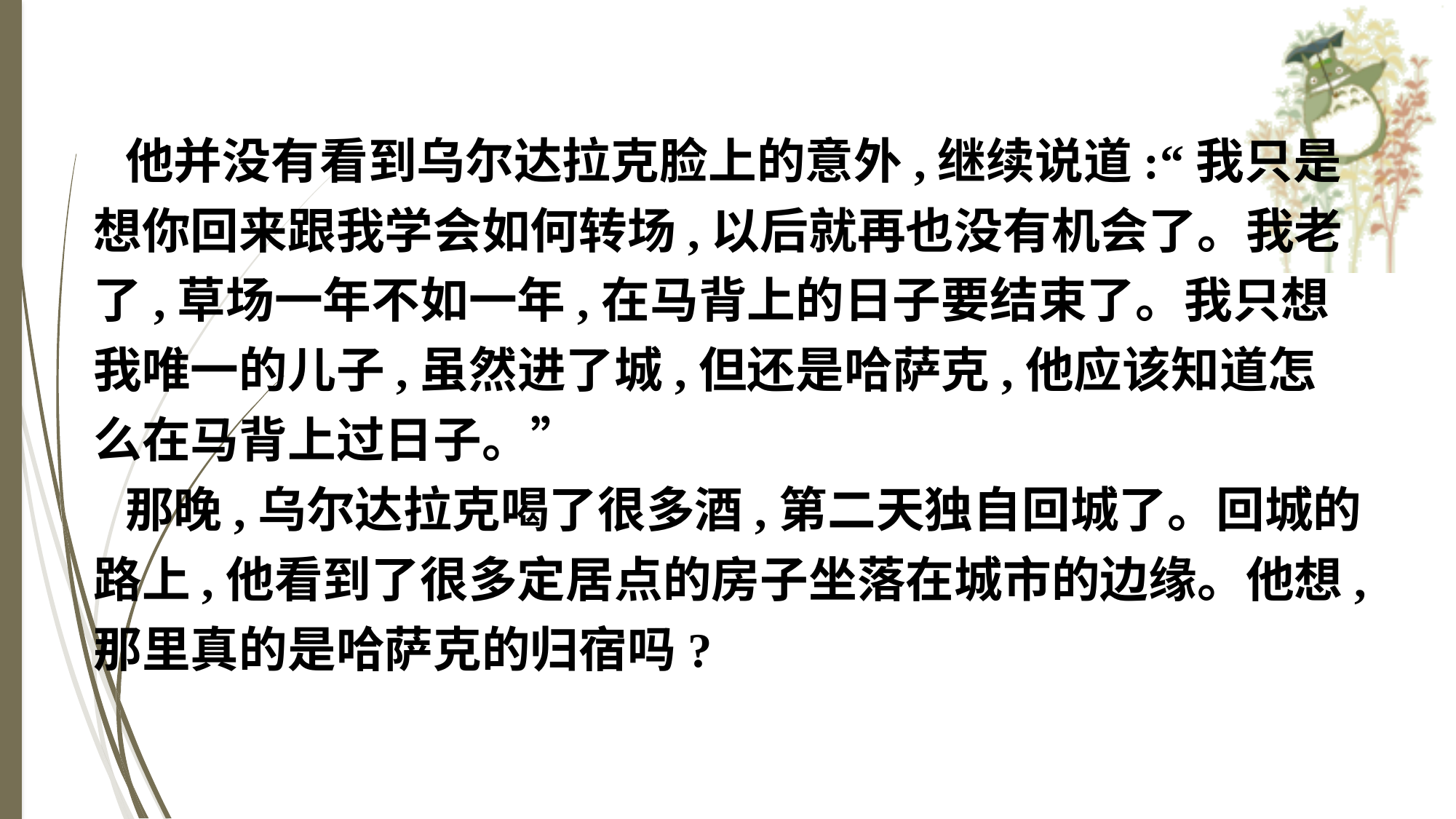

他并没有看到乌尔达拉克脸上的意外,继续说道:“我只是想你回来跟我学会如何转场,以后就再也没有机会了。我老了,草场一年不如一年,在马背上的日子要结束了。我只想我唯一的儿子,虽然进了城,但还是哈萨克,他应该知道怎么在马背上过日子。”
那晚,乌尔达拉克喝了很多酒,第二天独自回城了。回城的路上,他看到了很多定居点的房子坐落在城市的边缘。他想,那里真的是哈萨克的归宿吗?